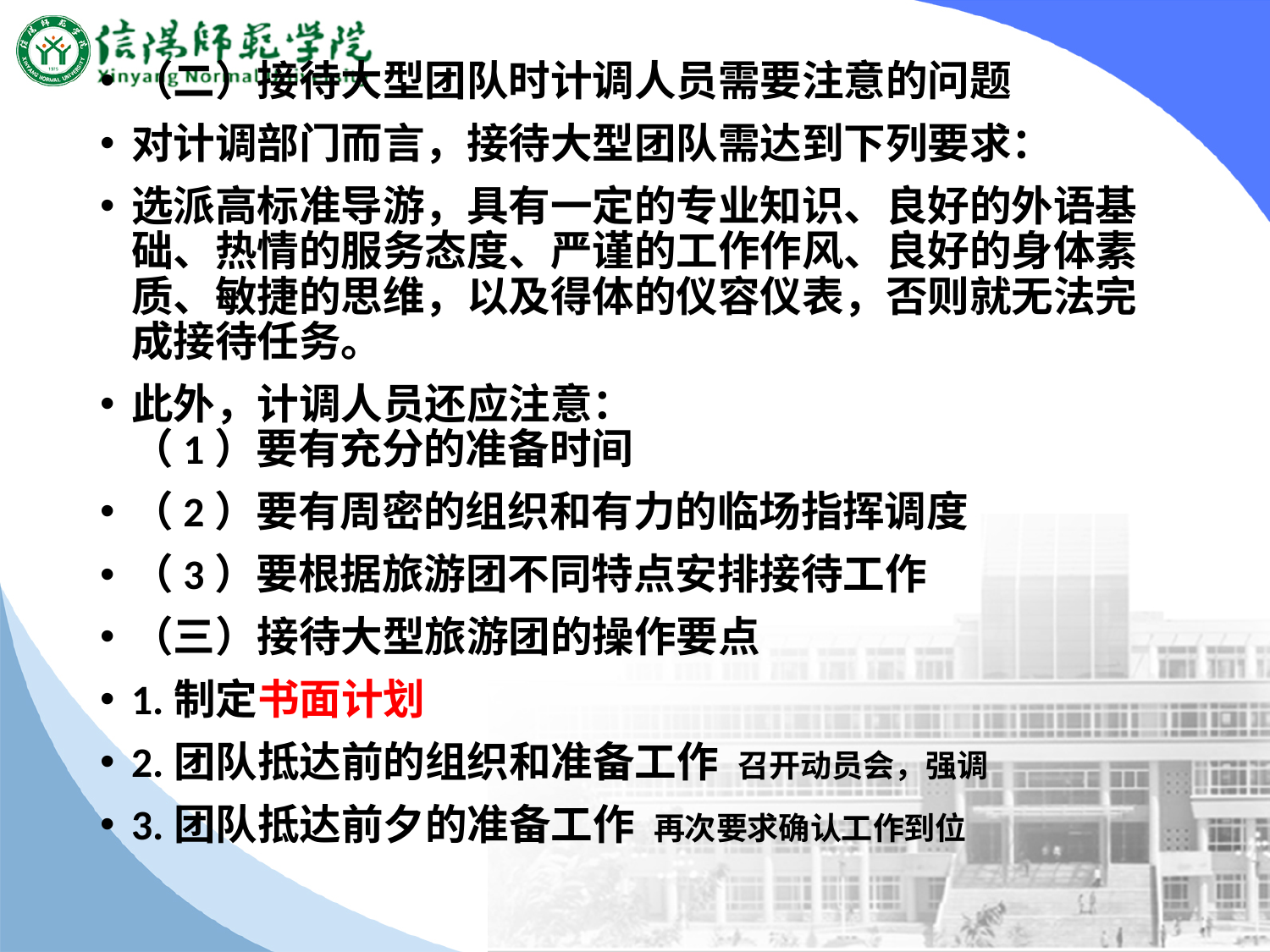

#
（二）接待大型团队时计调人员需要注意的问题
对计调部门而言，接待大型团队需达到下列要求：
选派高标准导游，具有一定的专业知识、良好的外语基础、热情的服务态度、严谨的工作作风、良好的身体素质、敏捷的思维，以及得体的仪容仪表，否则就无法完成接待任务。
此外，计调人员还应注意：
（1）要有充分的准备时间
（2）要有周密的组织和有力的临场指挥调度
（3）要根据旅游团不同特点安排接待工作
（三）接待大型旅游团的操作要点
1.制定书面计划
2.团队抵达前的组织和准备工作  召开动员会，强调
3.团队抵达前夕的准备工作  再次要求确认工作到位